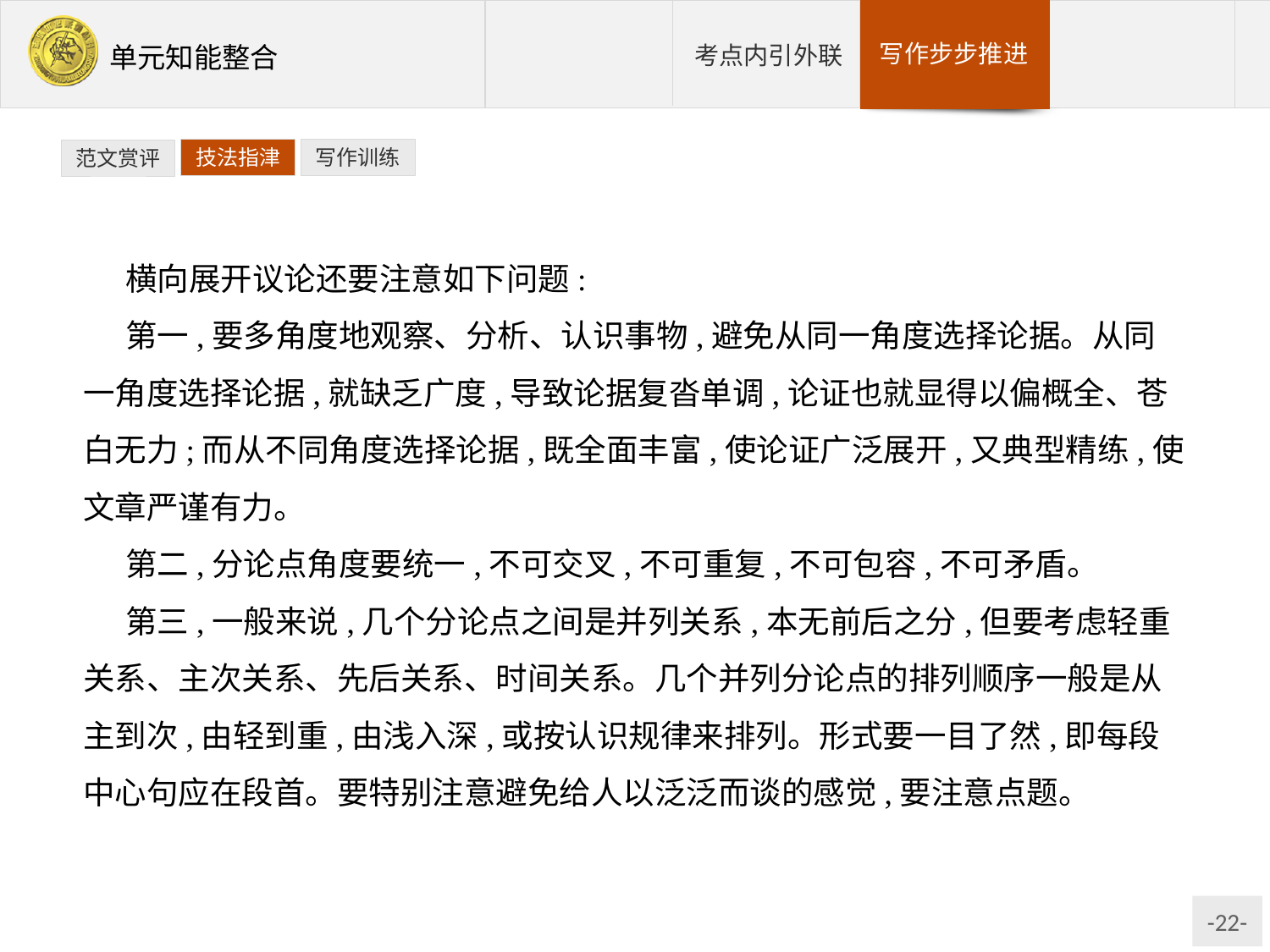

技法指津
写作训练
范文赏评
横向展开议论还要注意如下问题:
第一,要多角度地观察、分析、认识事物,避免从同一角度选择论据。从同一角度选择论据,就缺乏广度,导致论据复沓单调,论证也就显得以偏概全、苍白无力;而从不同角度选择论据,既全面丰富,使论证广泛展开,又典型精练,使文章严谨有力。
第二,分论点角度要统一,不可交叉,不可重复,不可包容,不可矛盾。
第三,一般来说,几个分论点之间是并列关系,本无前后之分,但要考虑轻重关系、主次关系、先后关系、时间关系。几个并列分论点的排列顺序一般是从主到次,由轻到重,由浅入深,或按认识规律来排列。形式要一目了然,即每段中心句应在段首。要特别注意避免给人以泛泛而谈的感觉,要注意点题。